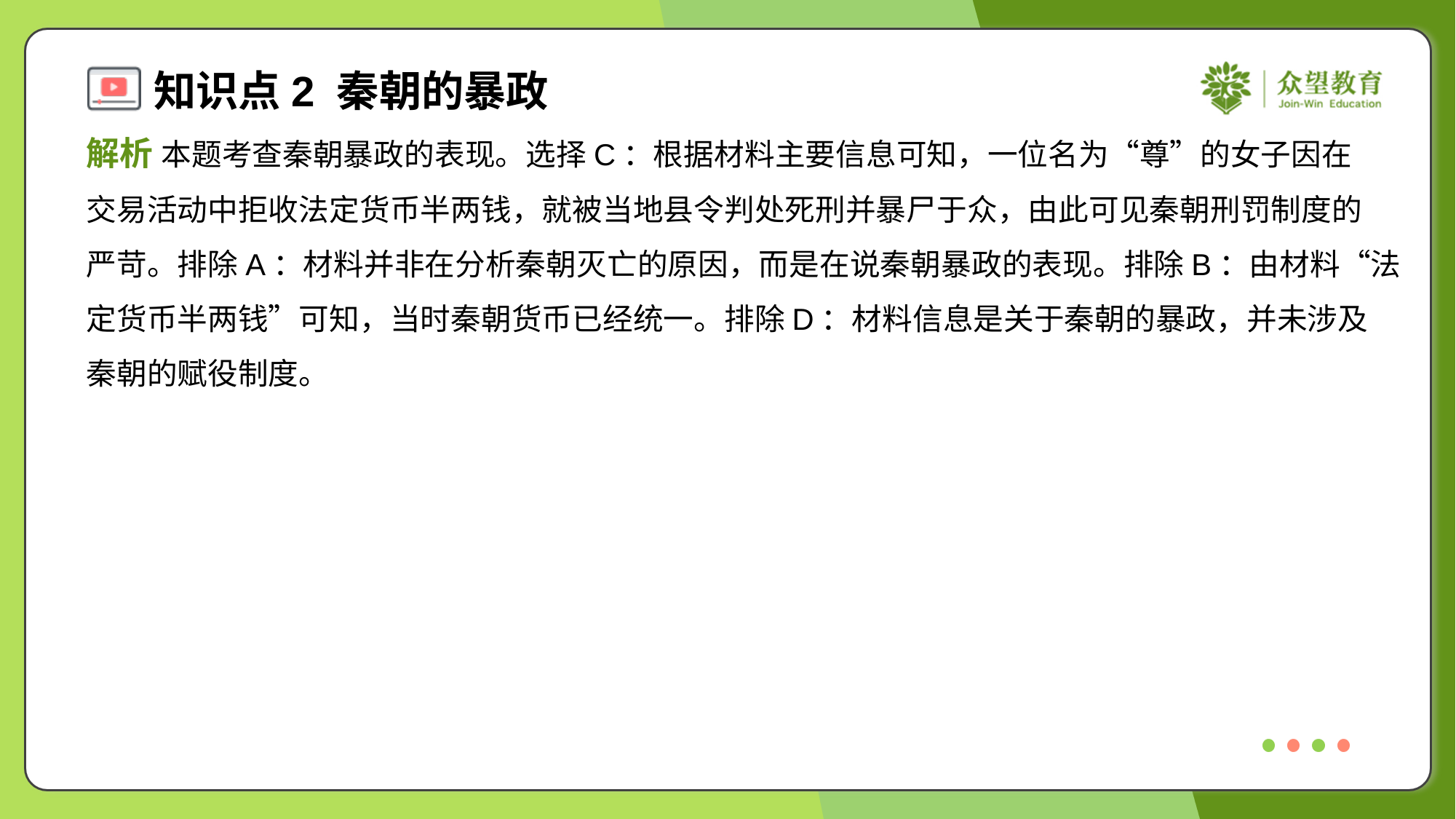

解析 本题考查秦朝暴政的表现。选择C：根据材料主要信息可知，一位名为“尊”的女子因在
交易活动中拒收法定货币半两钱，就被当地县令判处死刑并暴尸于众，由此可见秦朝刑罚制度的
严苛。排除A：材料并非在分析秦朝灭亡的原因，而是在说秦朝暴政的表现。排除B：由材料“法
定货币半两钱”可知，当时秦朝货币已经统一。排除D：材料信息是关于秦朝的暴政，并未涉及
秦朝的赋役制度。